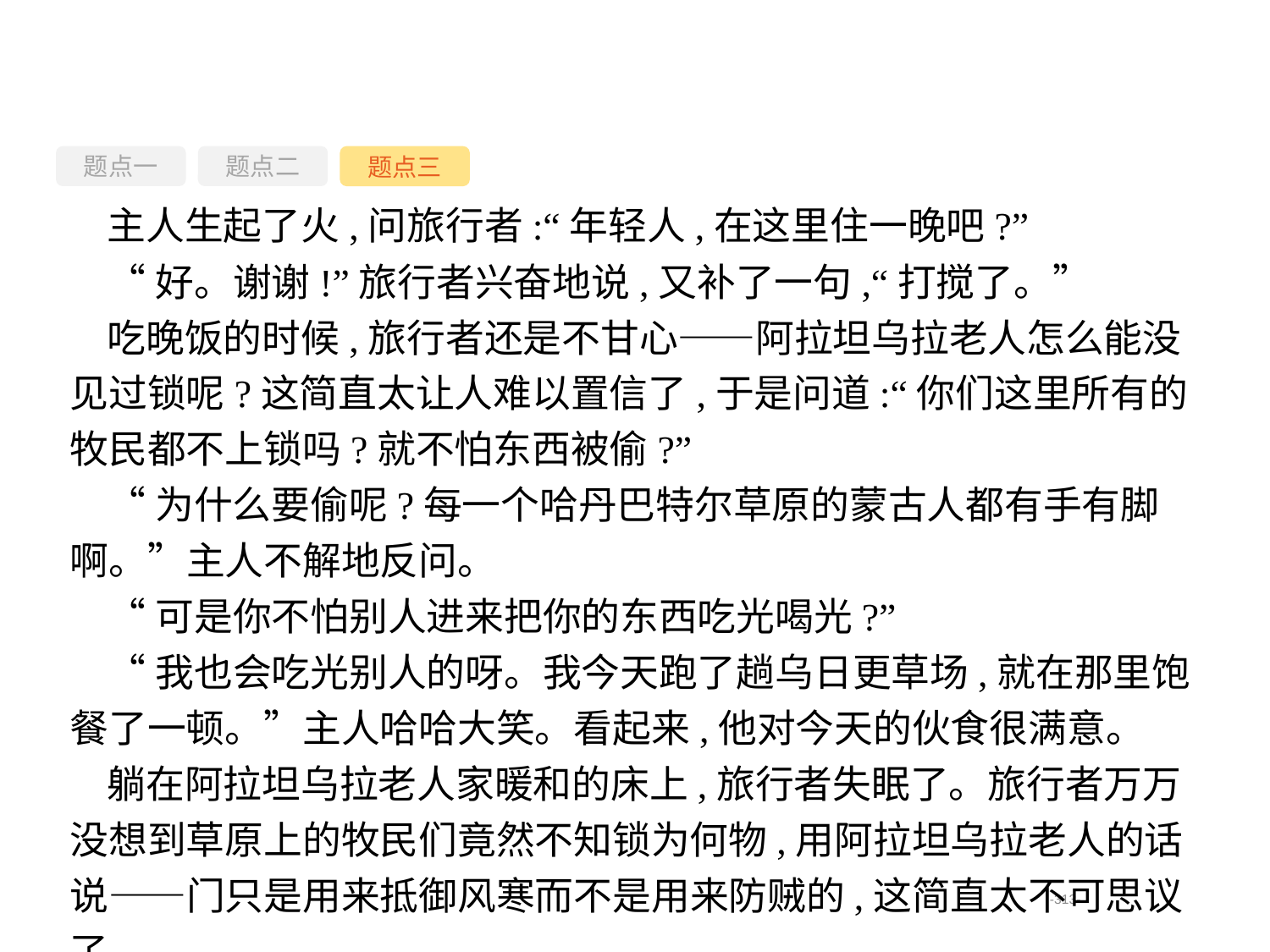

题点一
题点三
题点二
主人生起了火,问旅行者:“年轻人,在这里住一晚吧?”
“好。谢谢!”旅行者兴奋地说,又补了一句,“打搅了。”
吃晚饭的时候,旅行者还是不甘心——阿拉坦乌拉老人怎么能没见过锁呢?这简直太让人难以置信了,于是问道:“你们这里所有的牧民都不上锁吗?就不怕东西被偷?”
“为什么要偷呢?每一个哈丹巴特尔草原的蒙古人都有手有脚啊。”主人不解地反问。
“可是你不怕别人进来把你的东西吃光喝光?”
“我也会吃光别人的呀。我今天跑了趟乌日更草场,就在那里饱餐了一顿。”主人哈哈大笑。看起来,他对今天的伙食很满意。
躺在阿拉坦乌拉老人家暖和的床上,旅行者失眠了。旅行者万万没想到草原上的牧民们竟然不知锁为何物,用阿拉坦乌拉老人的话说——门只是用来抵御风寒而不是用来防贼的,这简直太不可思议了。
-313-